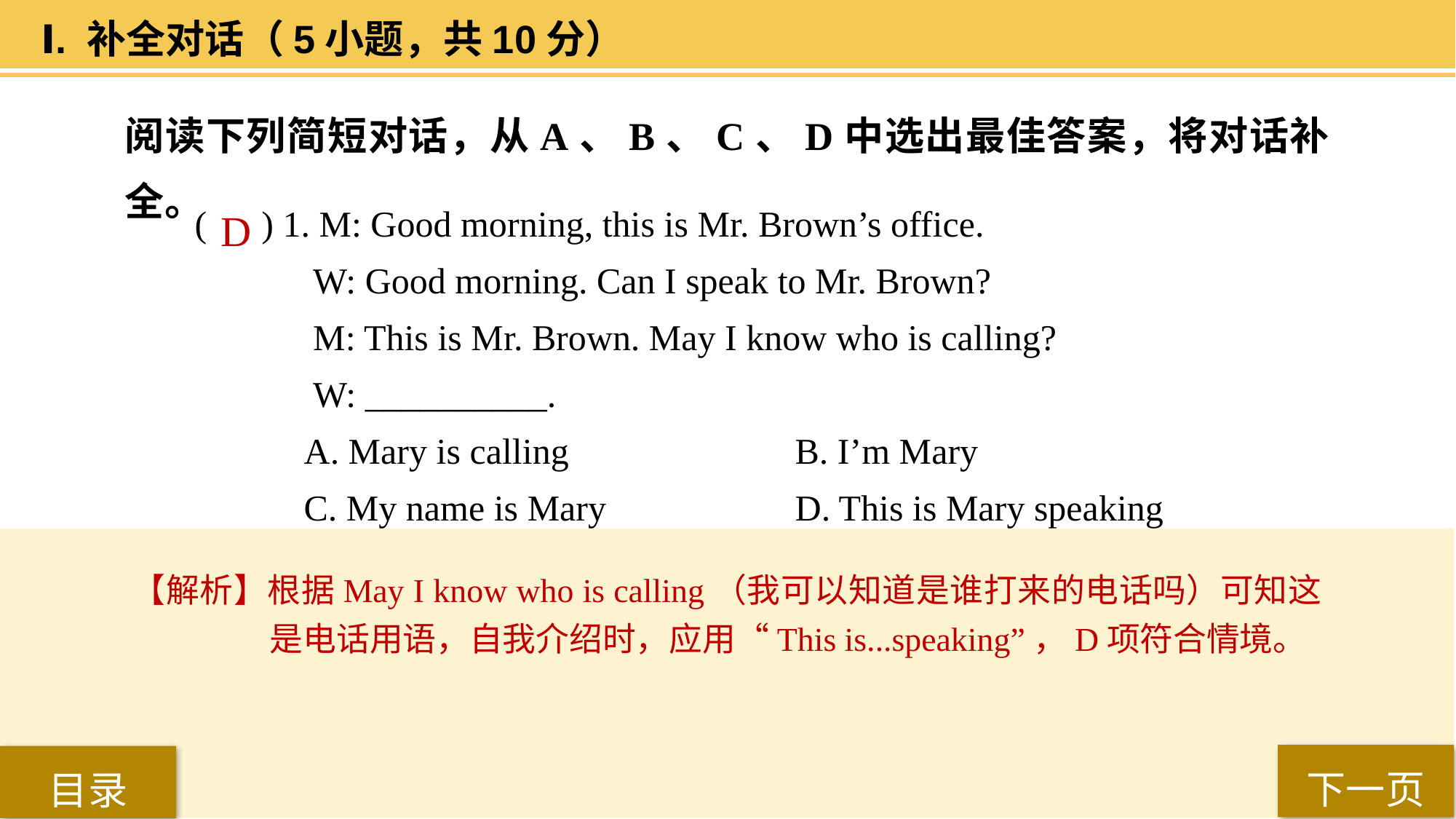

Ⅰ. 补全对话（5小题，共10分）
阅读下列简短对话，从A、B、C、D中选出最佳答案，将对话补全。
(      ) 1. M: Good morning, this is Mr. Brown’s office.
 W: Good morning. Can I speak to Mr. Brown?
 M: This is Mr. Brown. May I know who is calling?
 W: __________.
A. Mary is calling 		B. I’m Mary
C. My name is Mary 		D. This is Mary speaking
 D
【解析】根据May I know who is calling（我可以知道是谁打来的电话吗）可知这是电话用语，自我介绍时，应用“This is...speaking”，D项符合情境。